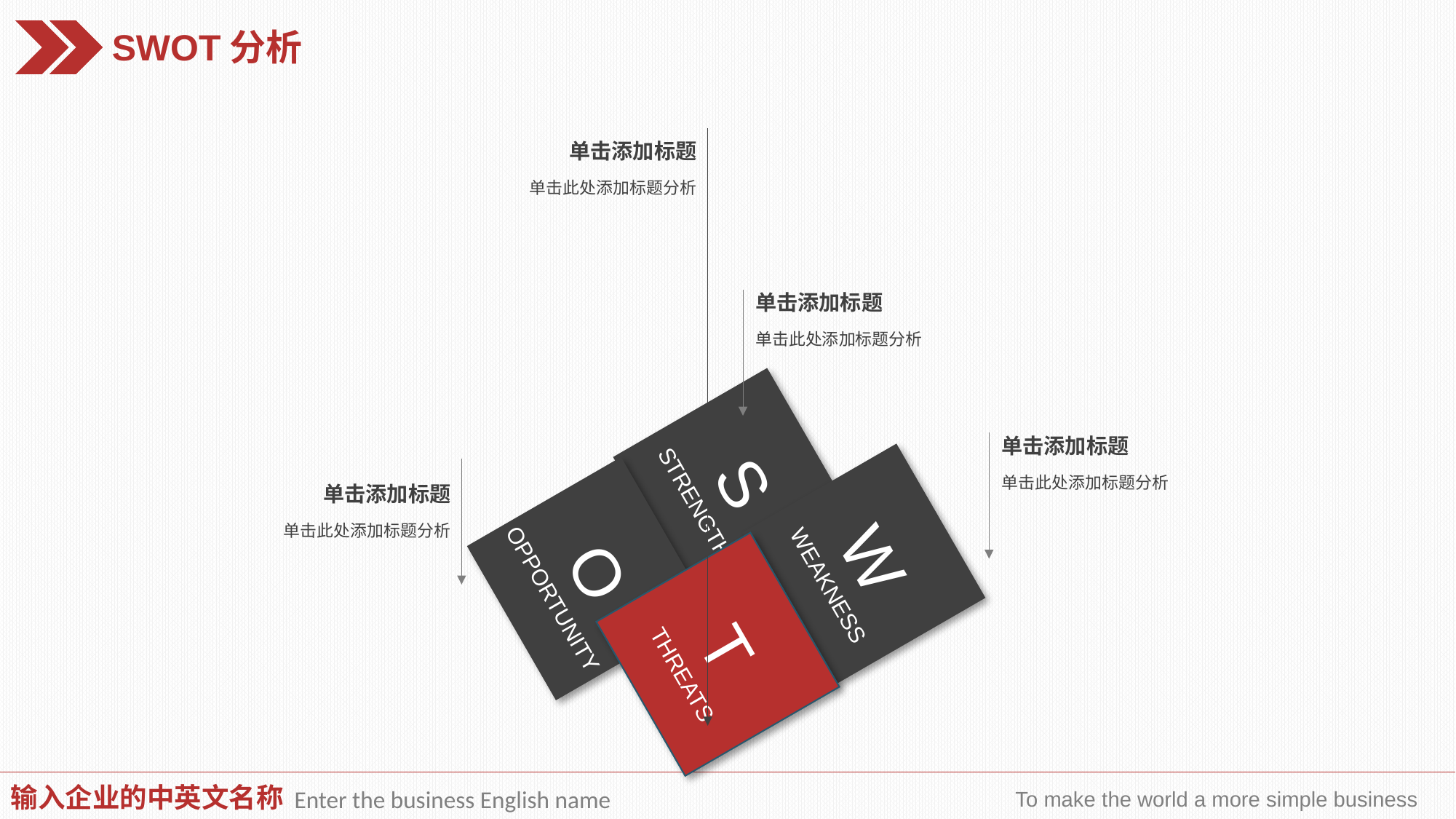

SWOT分析

单击添加标题
单击此处添加标题分析
单击添加标题
单击此处添加标题分析
S
STRENGTHS
单击添加标题
单击此处添加标题分析
单击添加标题
单击此处添加标题分析

W
WEAKNESS
O
OPPORTUNITY
T
THREATS
输入企业的中英文名称
Enter the business English name
To make the world a more simple business